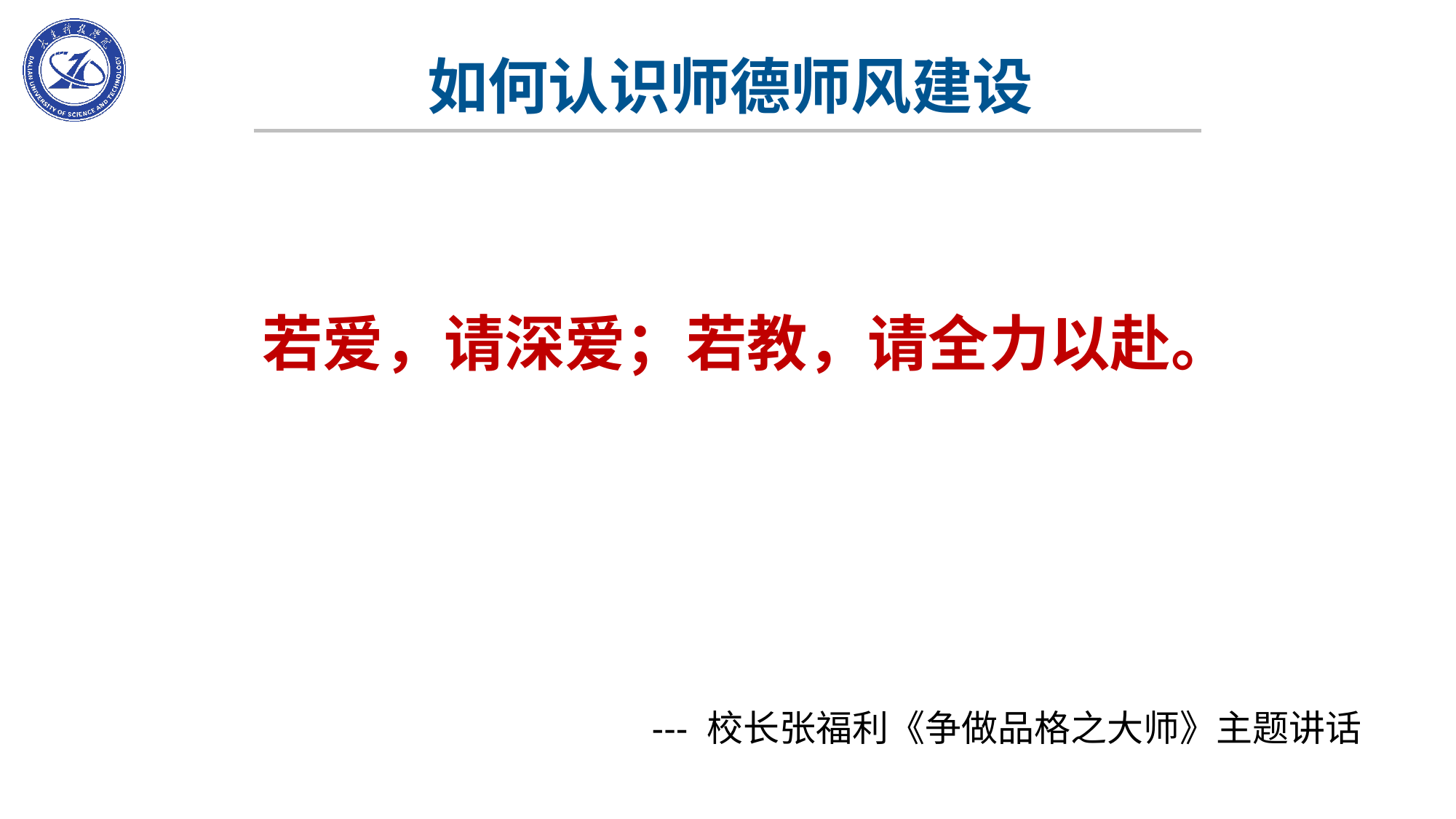

如何认识师德师风建设
若爱，请深爱；若教，请全力以赴。
--- 校长张福利《争做品格之大师》主题讲话